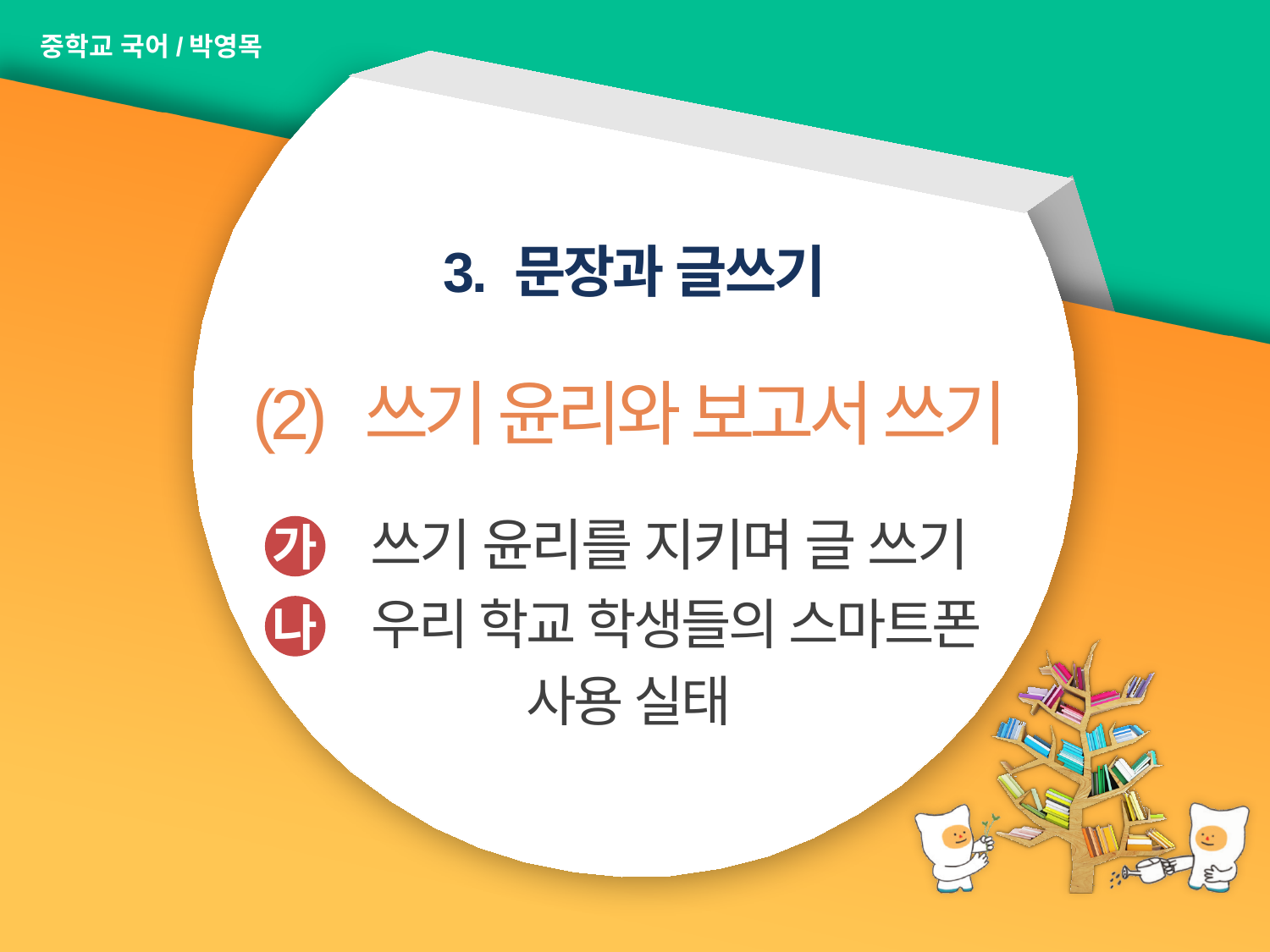

중학교 국어/박영목

3. 문장과 글쓰기
(2) 쓰기 윤리와 보고서 쓰기
     쓰기 윤리를 지키며 글 쓰기
      우리 학교 학생들의 스마트폰
사용 실태
가
나